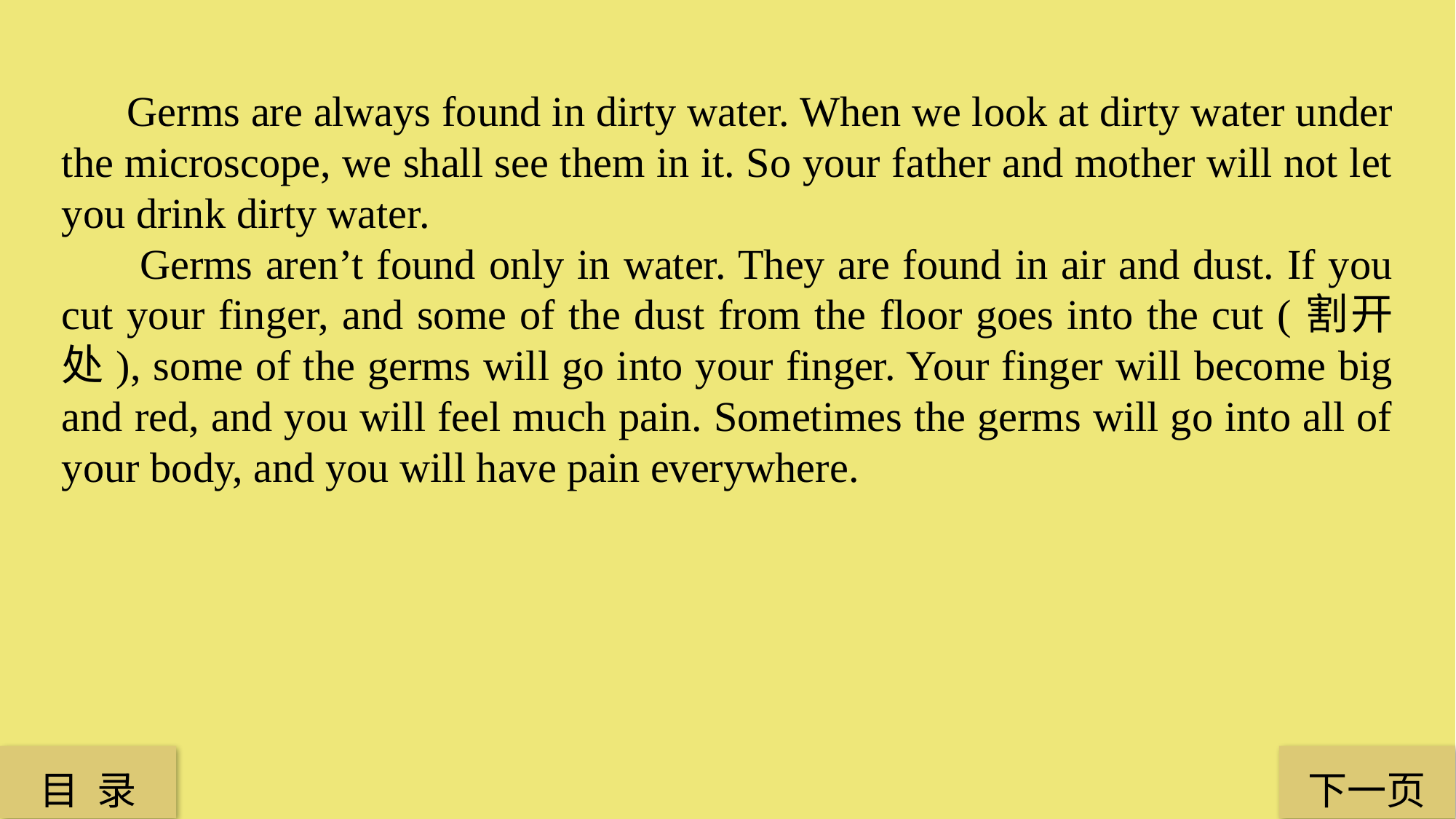

Germs are always found in dirty water. When we look at dirty water under the microscope, we shall see them in it. So your father and mother will not let you drink dirty water.
      Germs aren’t found only in water. They are found in air and dust. If you cut your finger, and some of the dust from the floor goes into the cut (割开处), some of the germs will go into your finger. Your finger will become big and red, and you will feel much pain. Sometimes the germs will go into all of your body, and you will have pain everywhere.